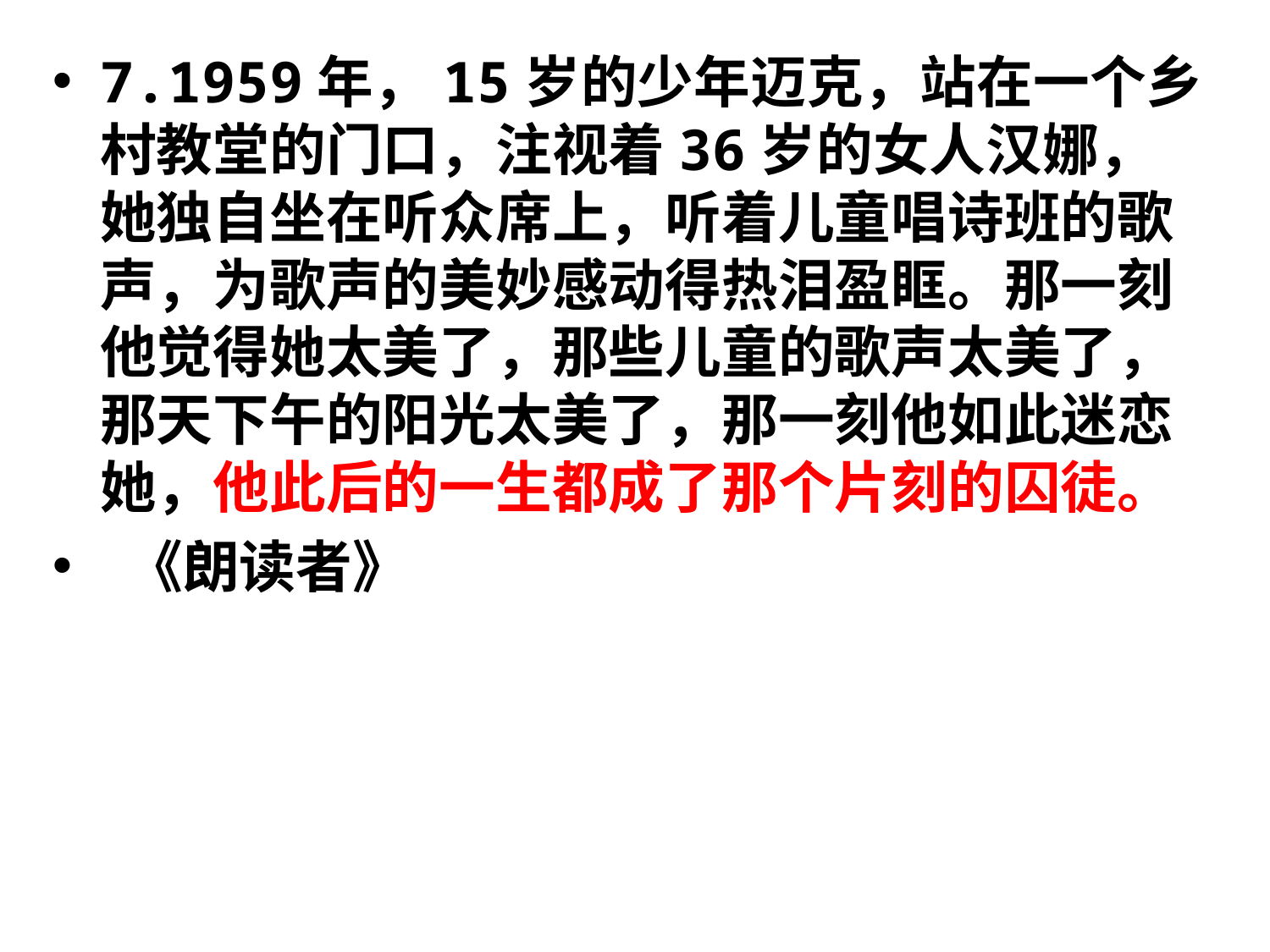

#
7.1959年，15岁的少年迈克，站在一个乡村教堂的门口，注视着36岁的女人汉娜，她独自坐在听众席上，听着儿童唱诗班的歌声，为歌声的美妙感动得热泪盈眶。那一刻他觉得她太美了，那些儿童的歌声太美了，那天下午的阳光太美了，那一刻他如此迷恋她，他此后的一生都成了那个片刻的囚徒。
 《朗读者》